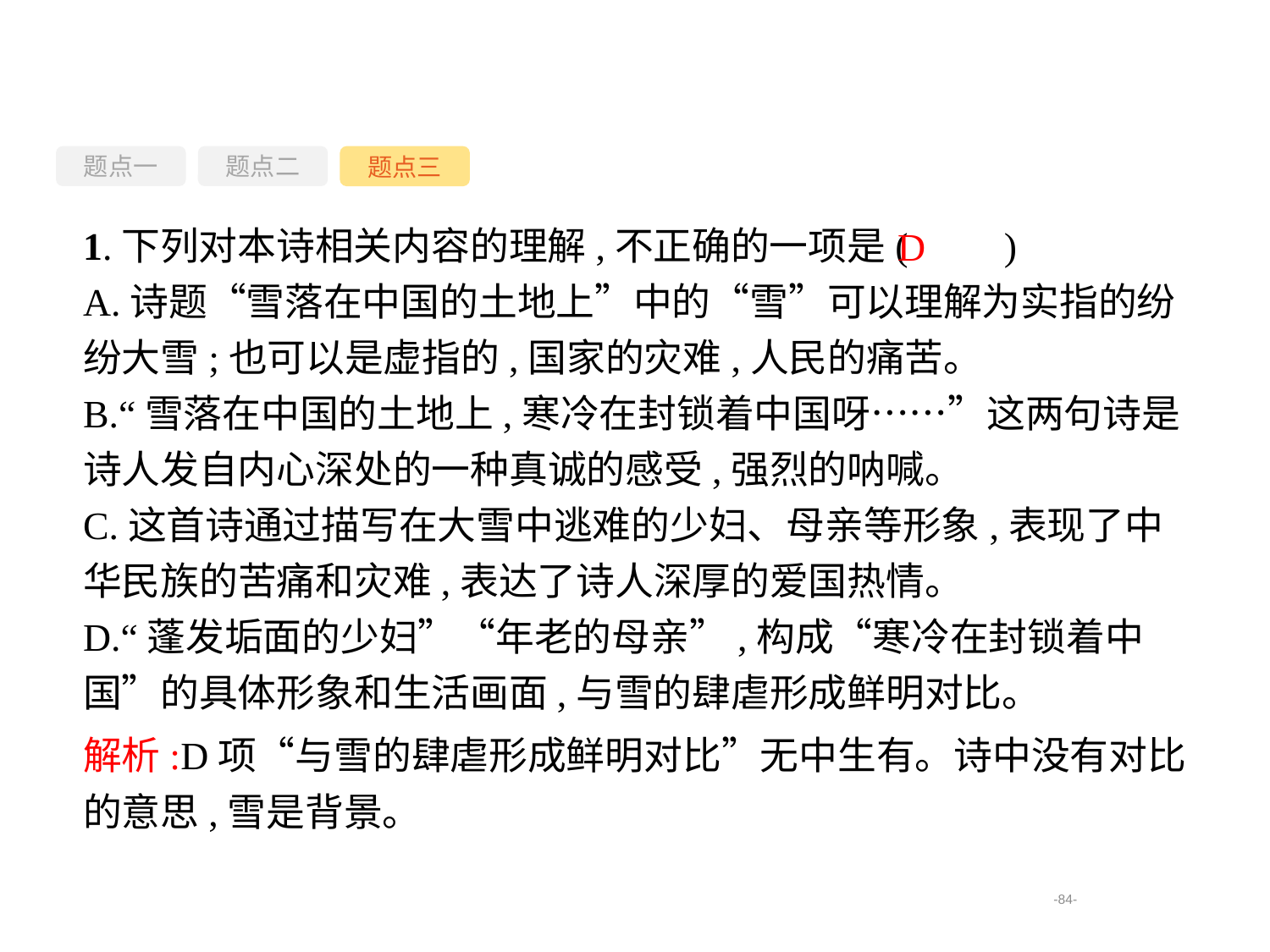

题点一
题点三
题点二
1.下列对本诗相关内容的理解,不正确的一项是(　　)
A.诗题“雪落在中国的土地上”中的“雪”可以理解为实指的纷纷大雪;也可以是虚指的,国家的灾难,人民的痛苦。
B.“雪落在中国的土地上,寒冷在封锁着中国呀……”这两句诗是诗人发自内心深处的一种真诚的感受,强烈的呐喊。
C.这首诗通过描写在大雪中逃难的少妇、母亲等形象,表现了中华民族的苦痛和灾难,表达了诗人深厚的爱国热情。
D.“蓬发垢面的少妇”“年老的母亲”,构成“寒冷在封锁着中国”的具体形象和生活画面,与雪的肆虐形成鲜明对比。
D
解析:D项“与雪的肆虐形成鲜明对比”无中生有。诗中没有对比的意思,雪是背景。
-84-